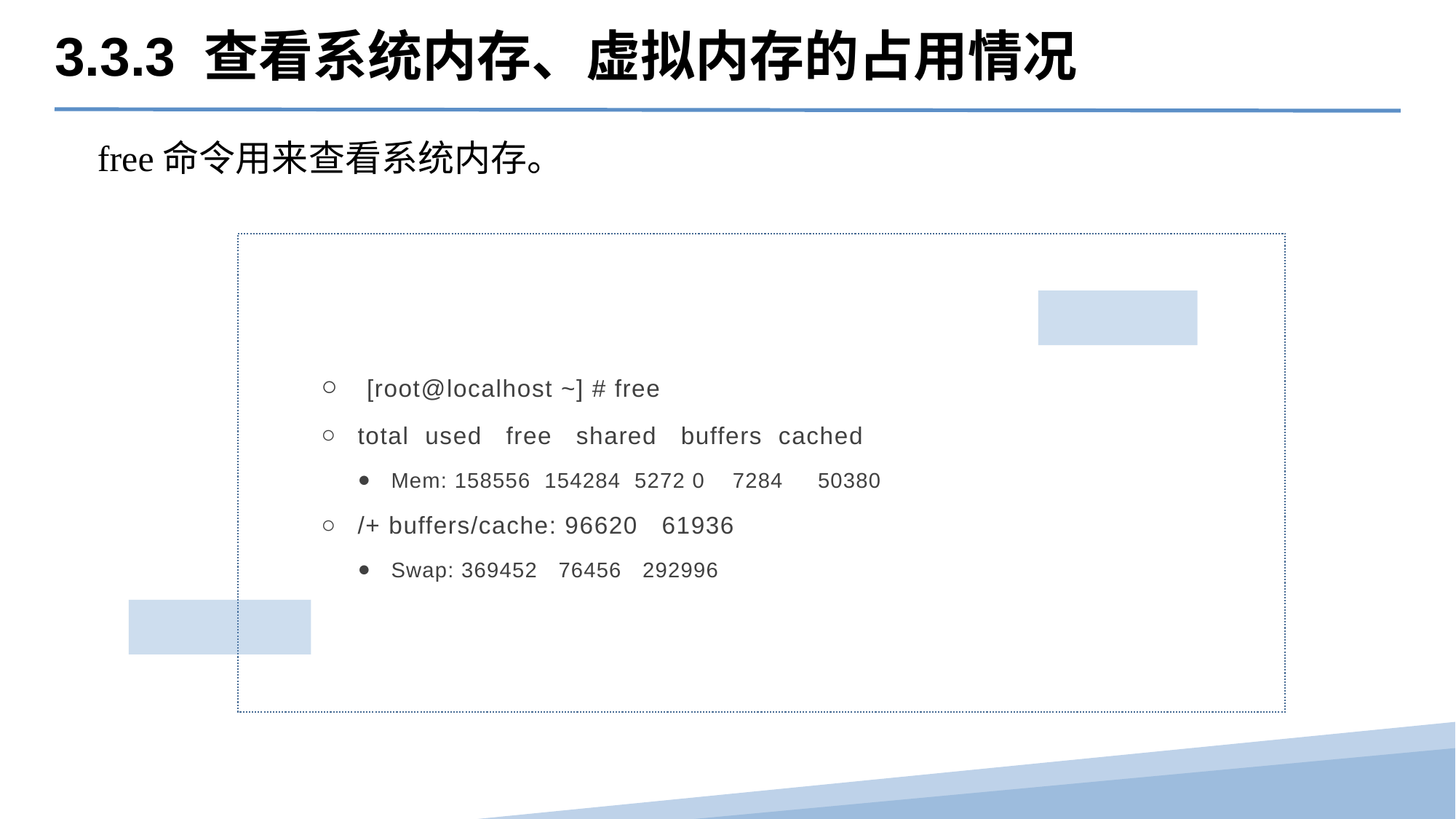

3.3.3 查看系统内存、虚拟内存的占用情况
free命令用来查看系统内存。

 [root@localhost ~] # free
total  used   free   shared   buffers  cached
Mem: 158556  154284  5272 0    7284     50380
/+ buffers/cache: 96620   61936
Swap: 369452   76456   292996